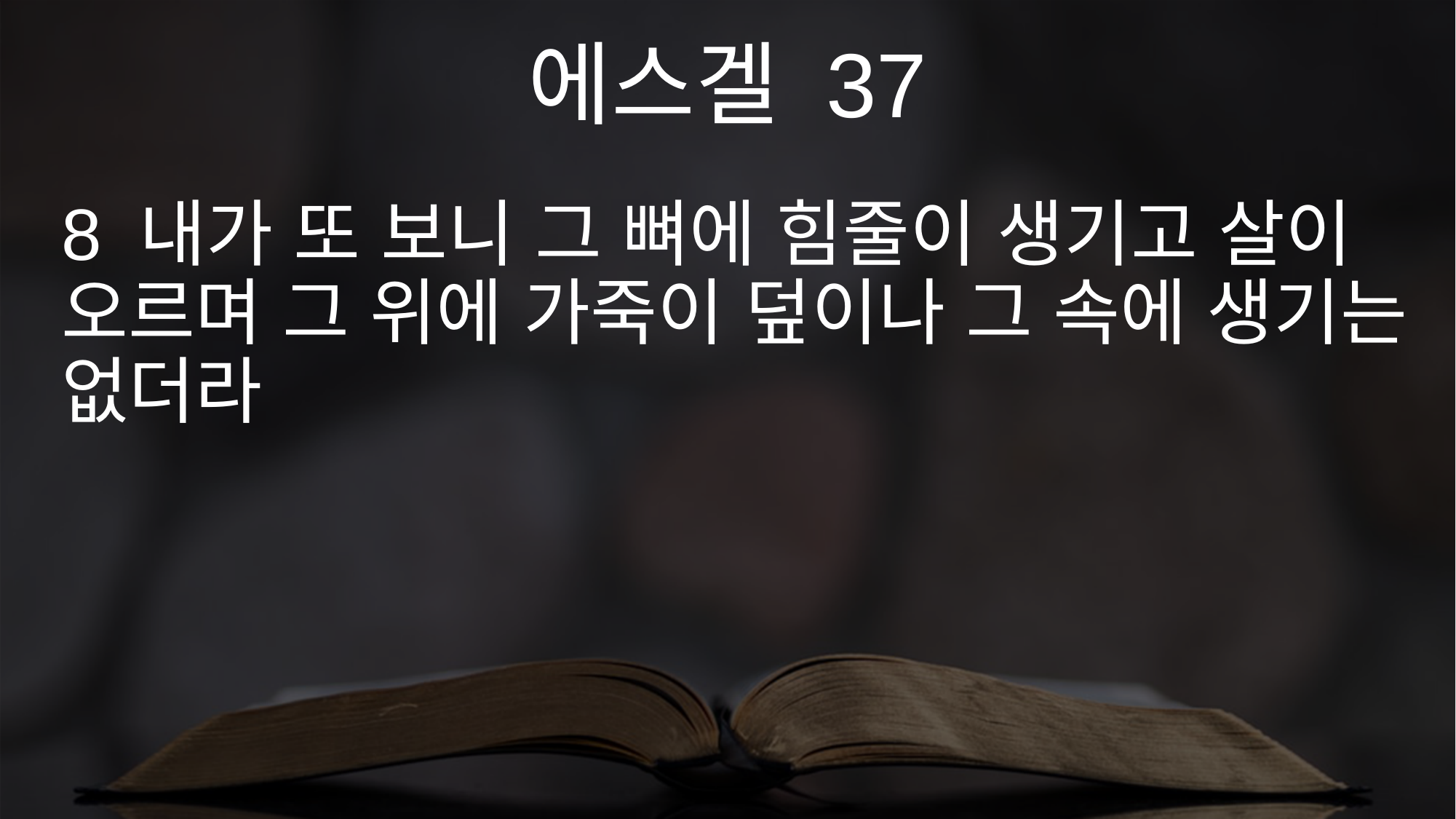

에스겔 37
8 내가 또 보니 그 뼈에 힘줄이 생기고 살이 오르며 그 위에 가죽이 덮이나 그 속에 생기는 없더라